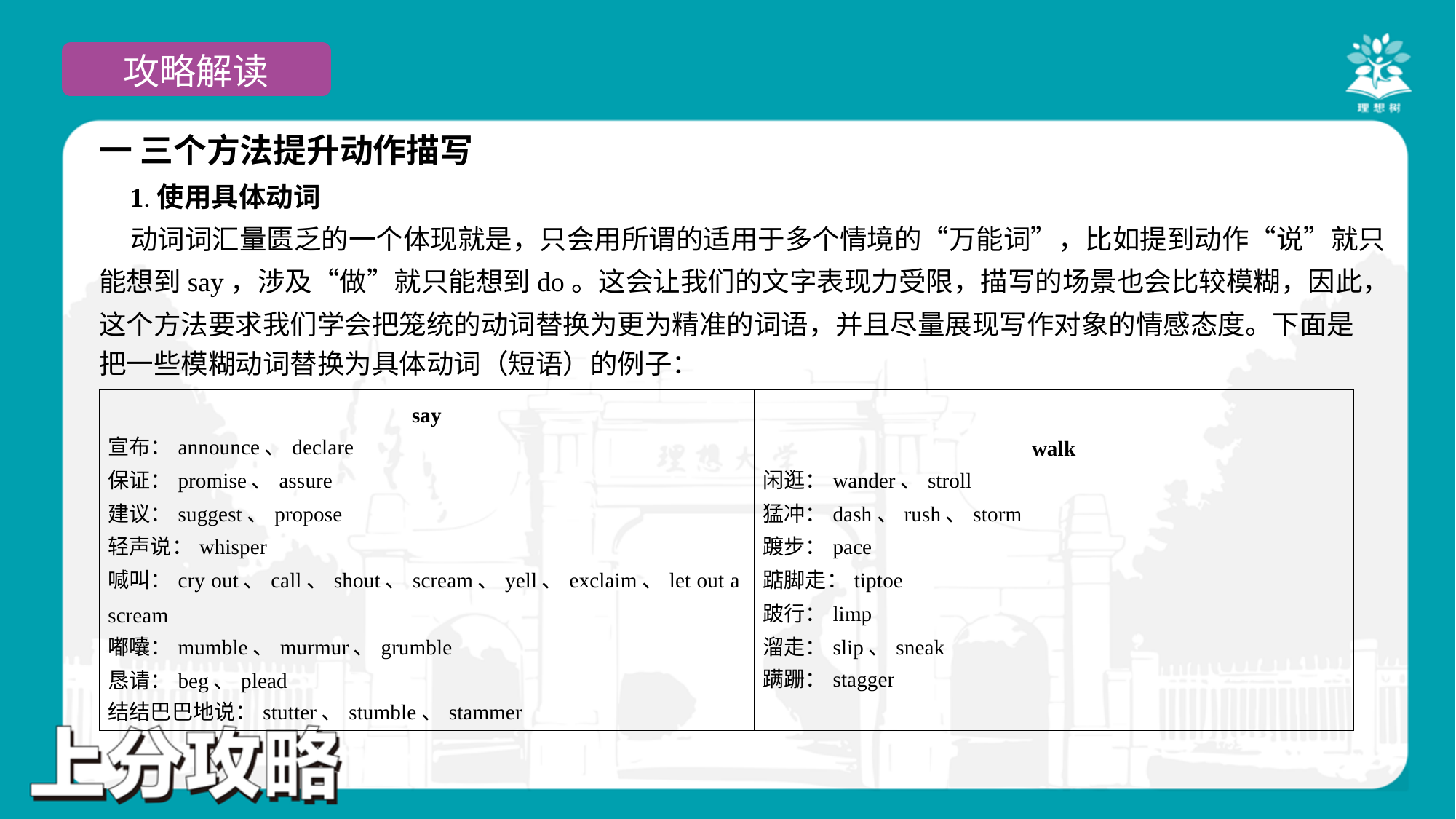

一 三个方法提升动作描写
    1.使用具体动词
    动词词汇量匮乏的一个体现就是，只会用所谓的适用于多个情境的“万能词”，比如提到动作“说”就只
能想到say，涉及“做”就只能想到do。这会让我们的文字表现力受限，描写的场景也会比较模糊，因此，
这个方法要求我们学会把笼统的动词替换为更为精准的词语，并且尽量展现写作对象的情感态度。下面是
把一些模糊动词替换为具体动词（短语）的例子：#1.1
| say 宣布：announce、declare 保证：promise、assure 建议：suggest、propose 轻声说：whisper 喊叫：cry out、call、shout、scream、yell、exclaim、let out a scream 嘟囔：mumble、murmur、grumble 恳请：beg、plead 结结巴巴地说：stutter、stumble、stammer | walk 闲逛：wander、stroll 猛冲：dash、rush、storm 踱步：pace 踮脚走：tiptoe 跛行：limp 溜走：slip、sneak 蹒跚：stagger |
| --- | --- |